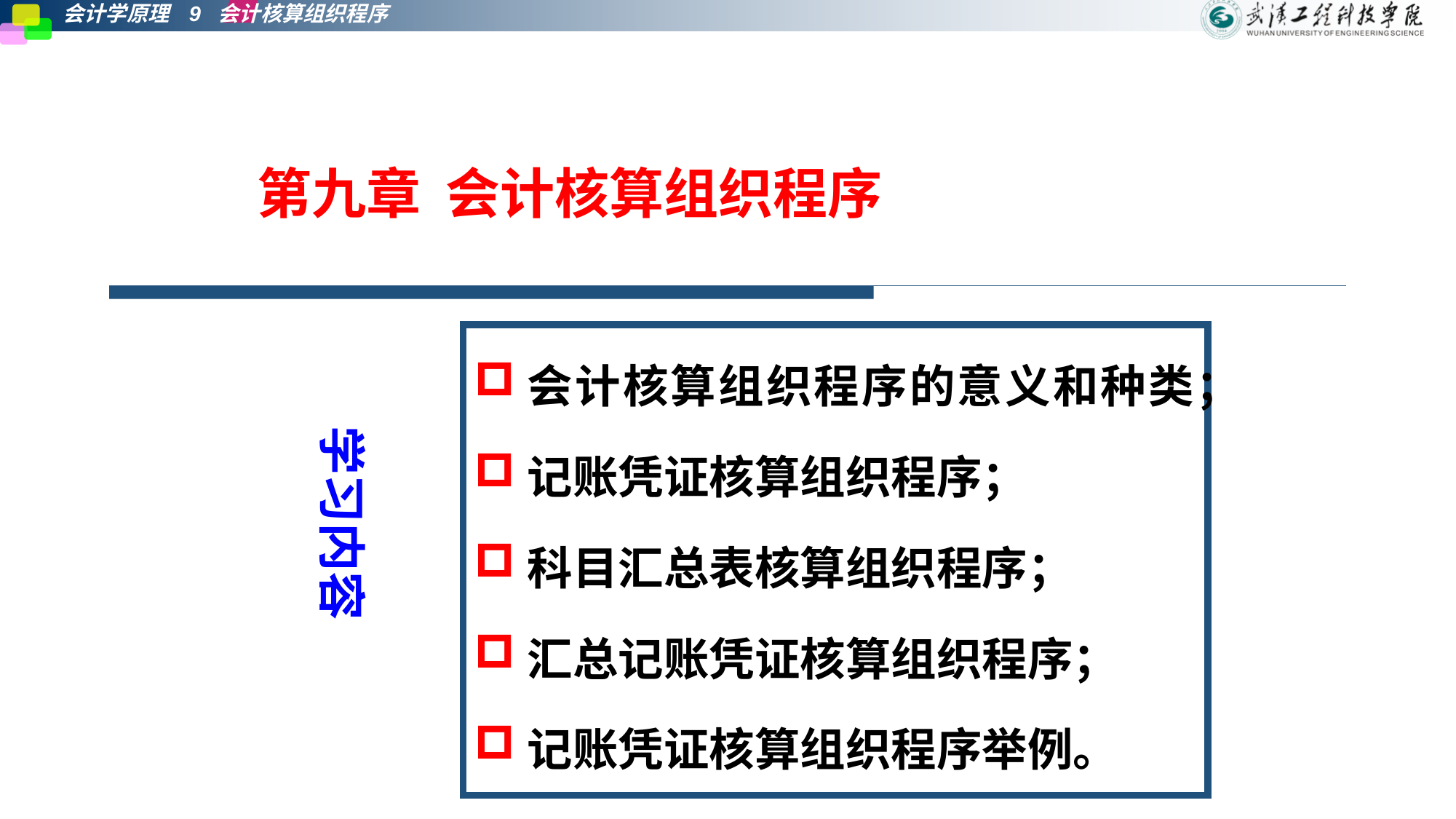

第九章  会计核算组织程序
会计核算组织程序的意义和种类；
记账凭证核算组织程序；
科目汇总表核算组织程序；
汇总记账凭证核算组织程序；
记账凭证核算组织程序举例。

学习内容